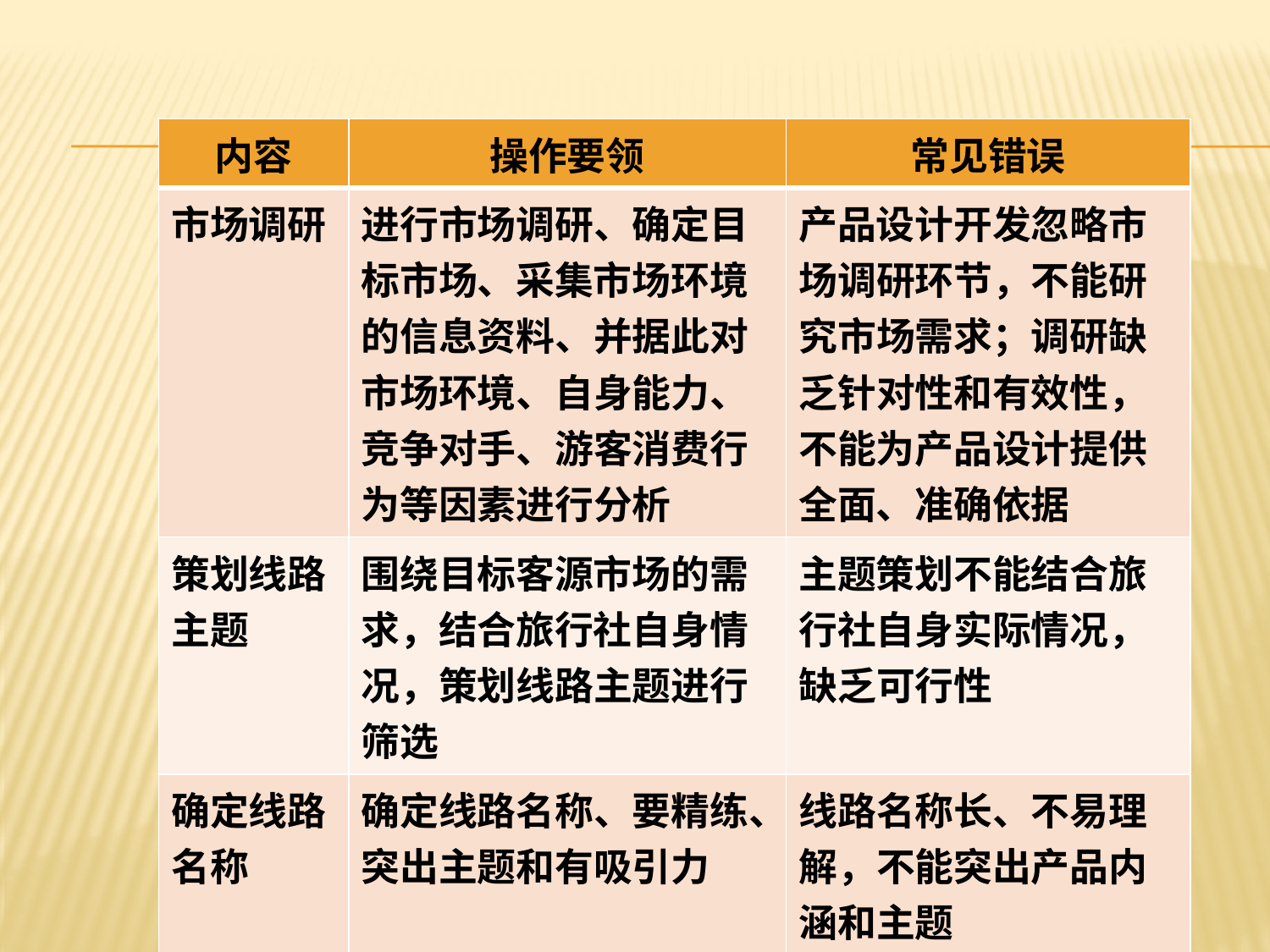

#

| 内容 | 操作要领 | 常见错误 |
| --- | --- | --- |
| 市场调研 | 进行市场调研、确定目标市场、采集市场环境的信息资料、并据此对市场环境、自身能力、竞争对手、游客消费行为等因素进行分析 | 产品设计开发忽略市场调研环节，不能研究市场需求；调研缺乏针对性和有效性，不能为产品设计提供全面、准确依据 |
| 策划线路主题 | 围绕目标客源市场的需求，结合旅行社自身情况，策划线路主题进行筛选 | 主题策划不能结合旅行社自身实际情况，缺乏可行性 |
| 确定线路名称 | 确定线路名称、要精练、突出主题和有吸引力 | 线路名称长、不易理解，不能突出产品内涵和主题 |